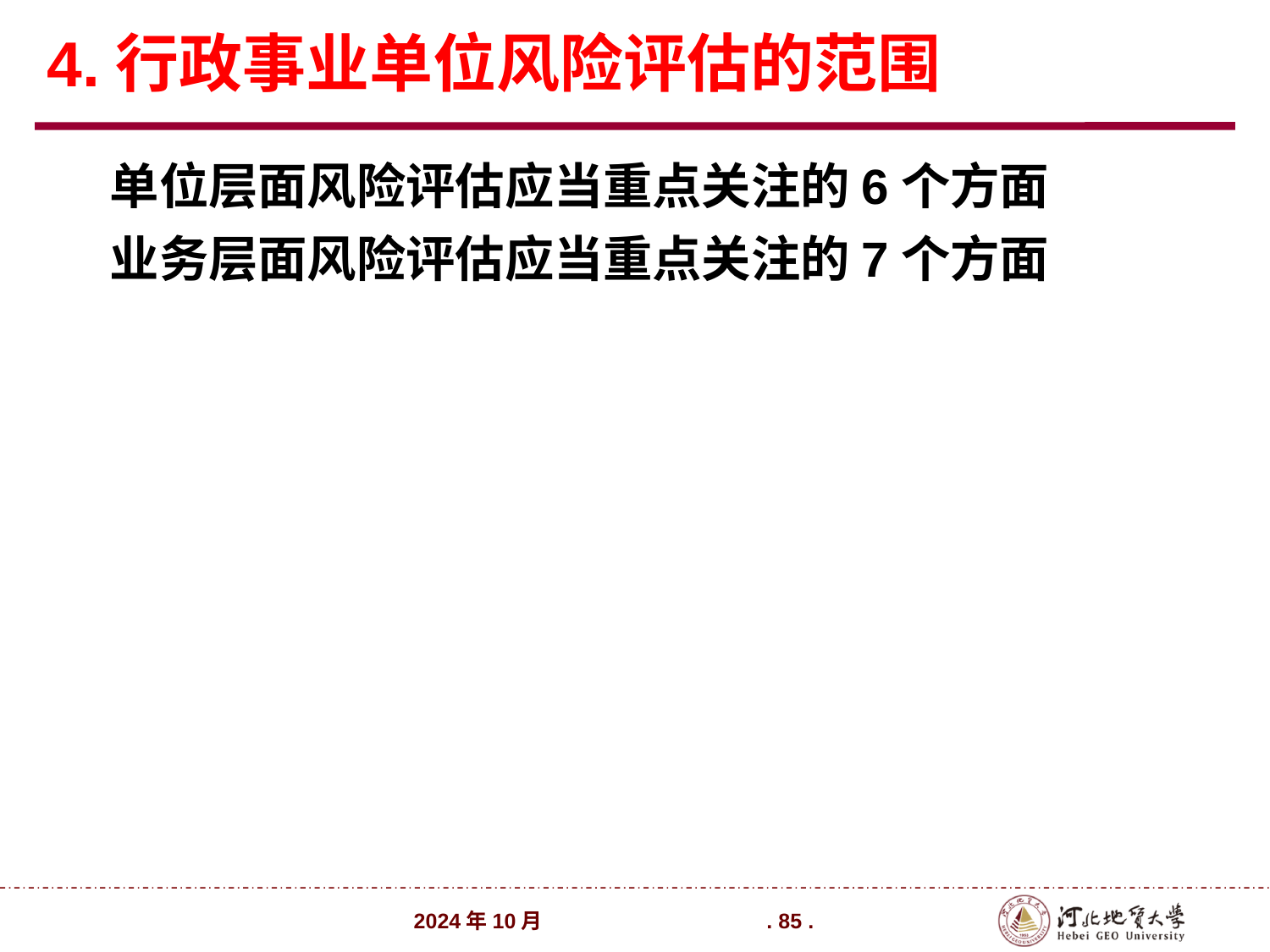

# 4.行政事业单位风险评估的范围
单位层面风险评估应当重点关注的6个方面
业务层面风险评估应当重点关注的7个方面

2024年10月                                             . 85 .